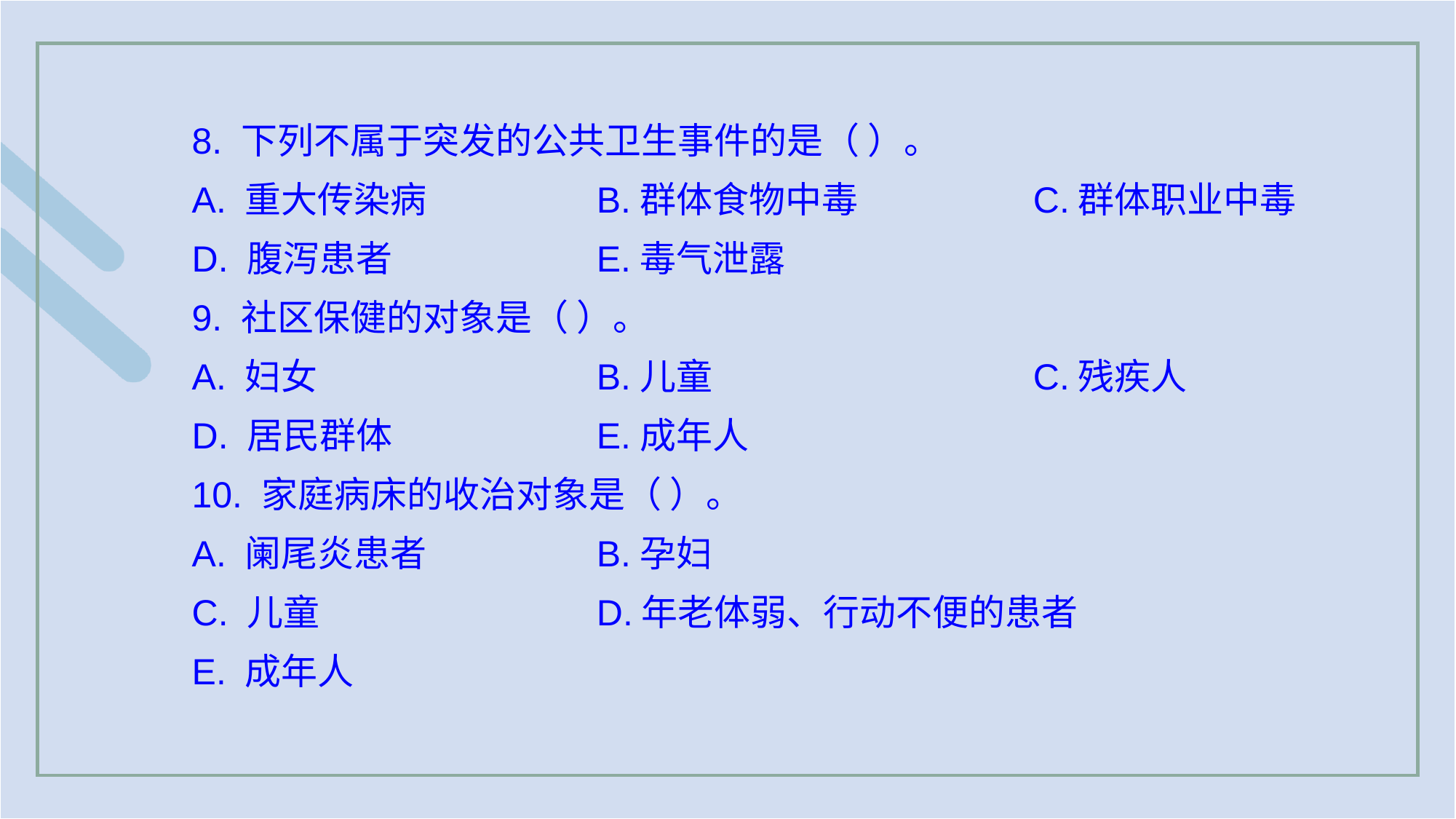

8. 下列不属于突发的公共卫生事件的是（ ）。
A. 重大传染病 		B.群体食物中毒 		C.群体职业中毒
D. 腹泻患者 		E.毒气泄露
9. 社区保健的对象是（ ）。
A. 妇女 			B.儿童 			C.残疾人
D. 居民群体 		E.成年人
10. 家庭病床的收治对象是（ ）。
A. 阑尾炎患者 		B.孕妇
C. 儿童 			D.年老体弱、行动不便的患者
E. 成年人